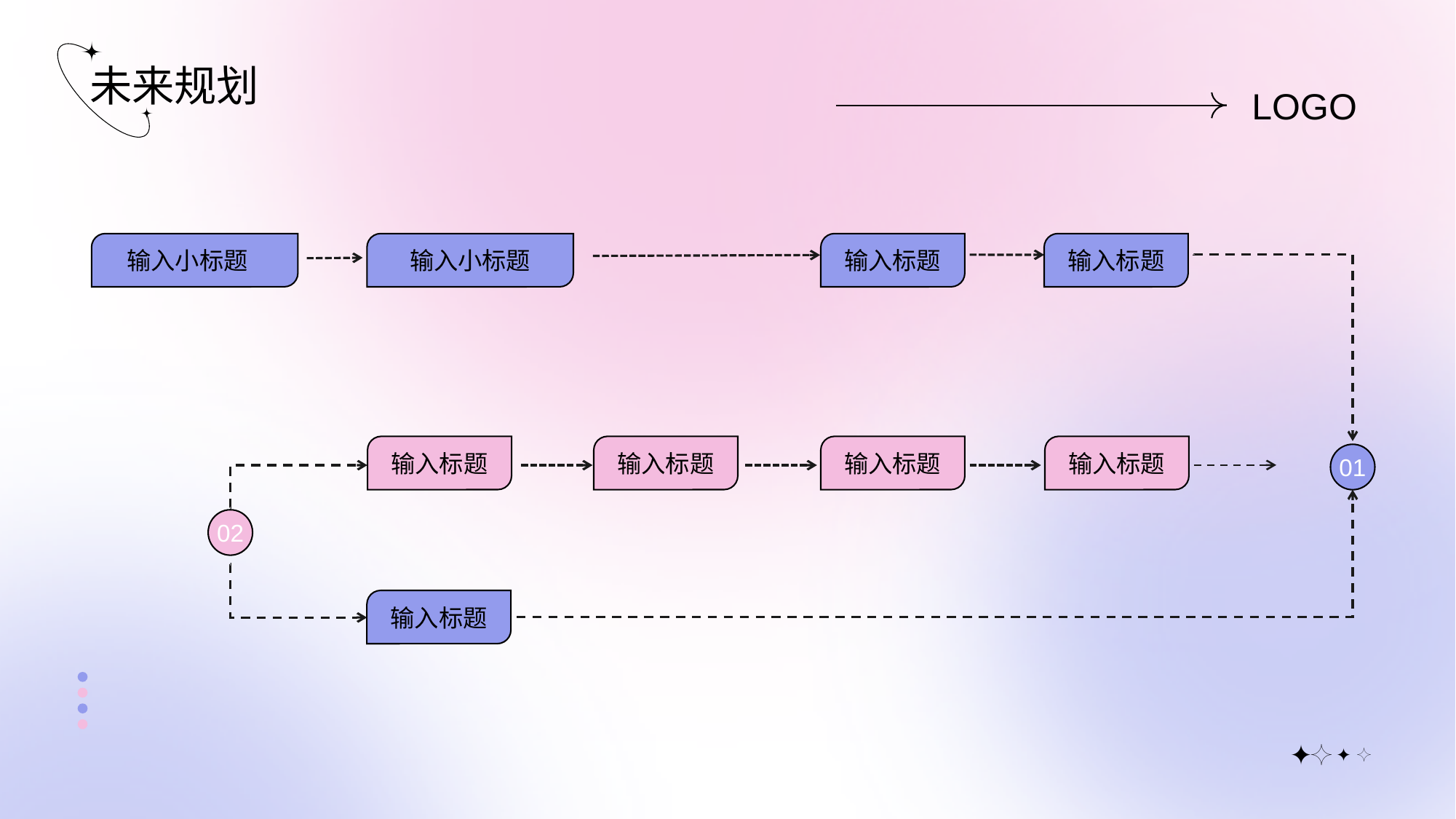

未来规划
LOGO

输入小标题

输入小标题

输入标题

输入标题

输入标题

输入标题

输入标题

输入标题
01
02

输入标题